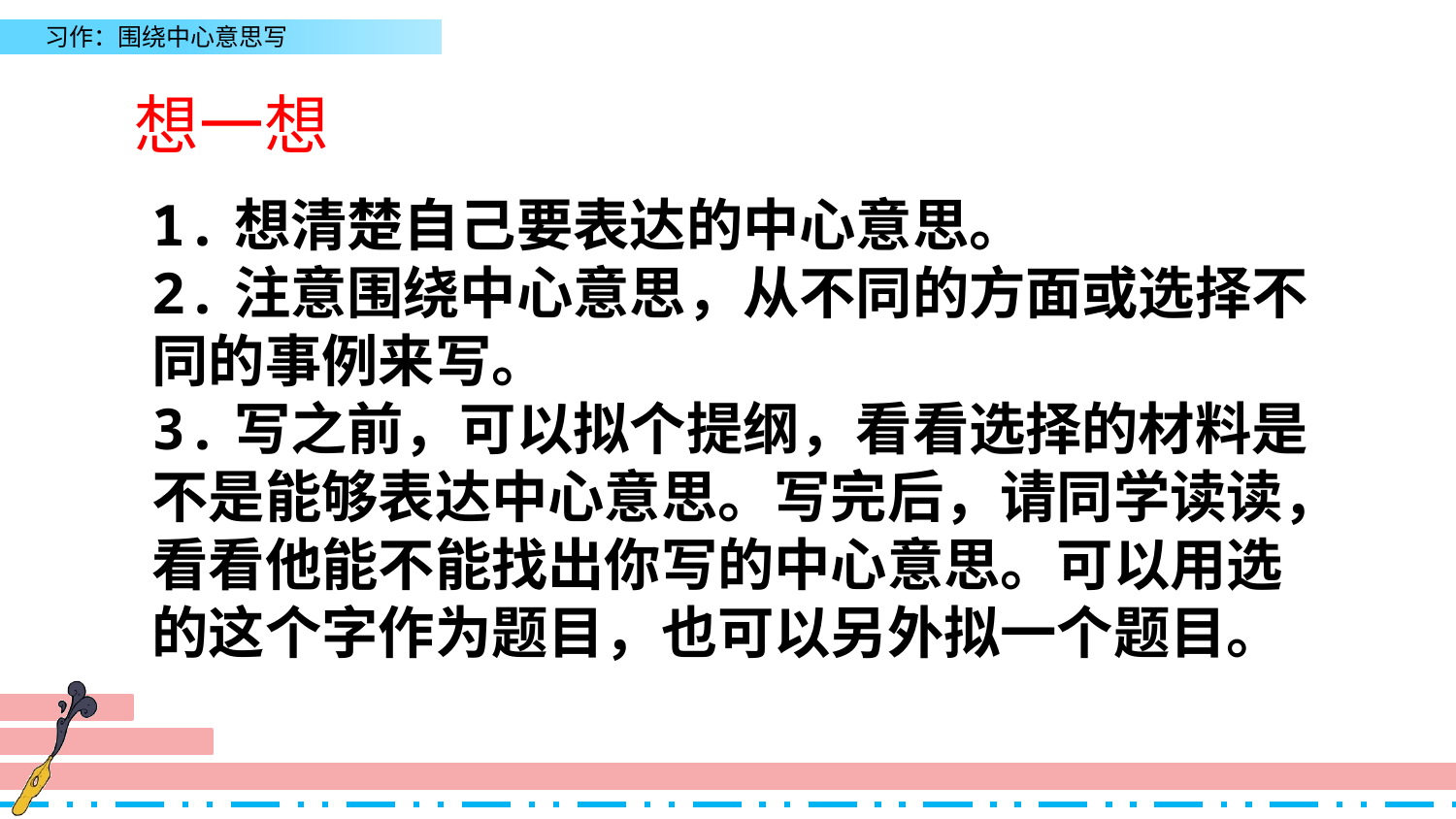

想一想
1.想清楚自己要表达的中心意思。
2.注意围绕中心意思，从不同的方面或选择不同的事例来写。
3.写之前，可以拟个提纲，看看选择的材料是不是能够表达中心意思。写完后，请同学读读，看看他能不能找出你写的中心意思。可以用选的这个字作为题目，也可以另外拟一个题目。